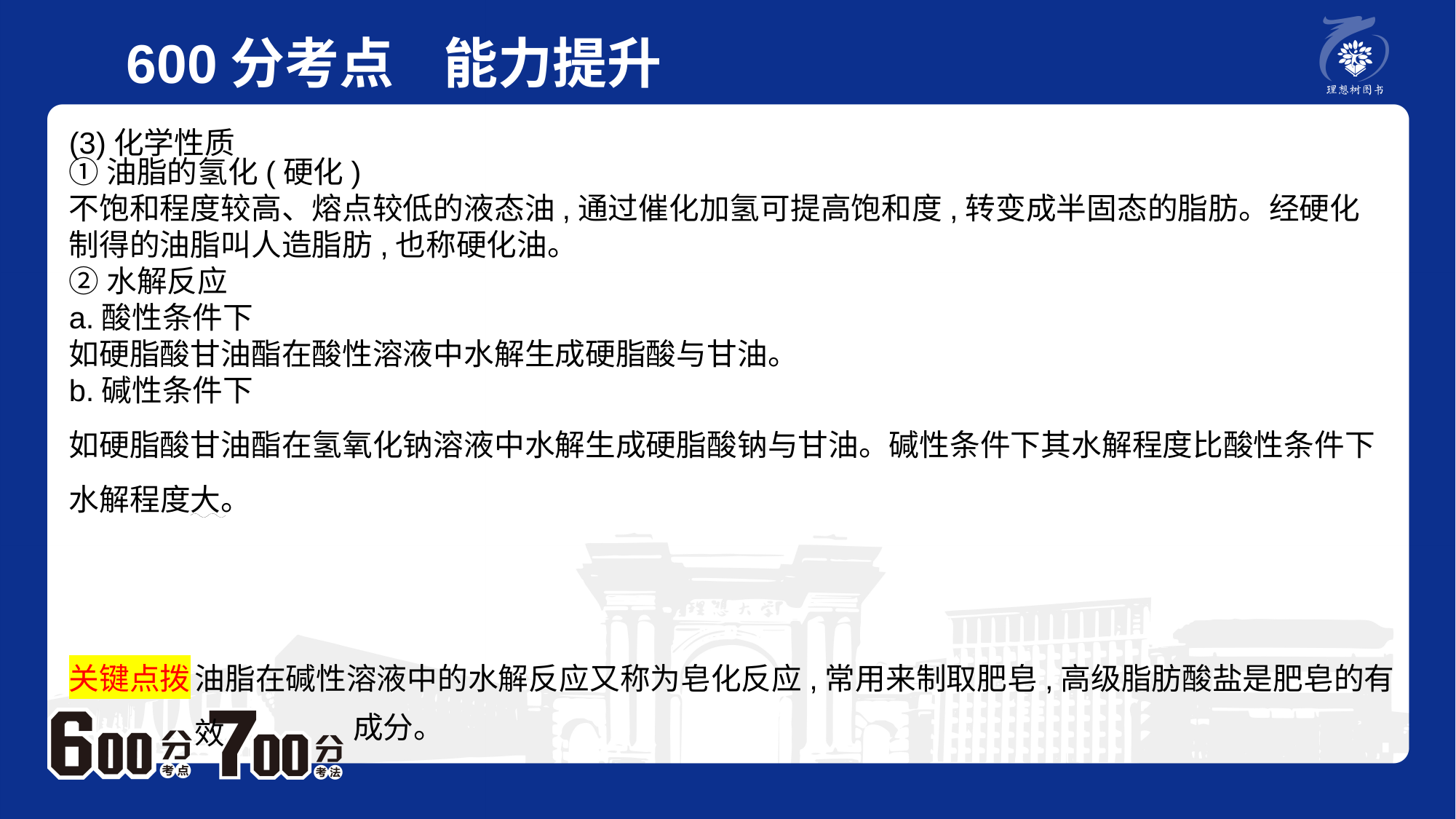

600分考点    能力提升
(3)化学性质
①油脂的氢化(硬化)不饱和程度较高、熔点较低的液态油,通过催化加氢可提高饱和度,转变成半固态的脂肪。经硬化制得的油脂叫人造脂肪,也称硬化油。②水解反应a.酸性条件下如硬脂酸甘油酯在酸性溶液中水解生成硬脂酸与甘油。b.碱性条件下如硬脂酸甘油酯在氢氧化钠溶液中水解生成硬脂酸钠与甘油。碱性条件下其水解程度比酸性条件下水解程度大。
油脂在碱性溶液中的水解反应又称为皂化反应,常用来制取肥皂,高级脂肪酸盐是肥皂的有效
关键点拨
成分。